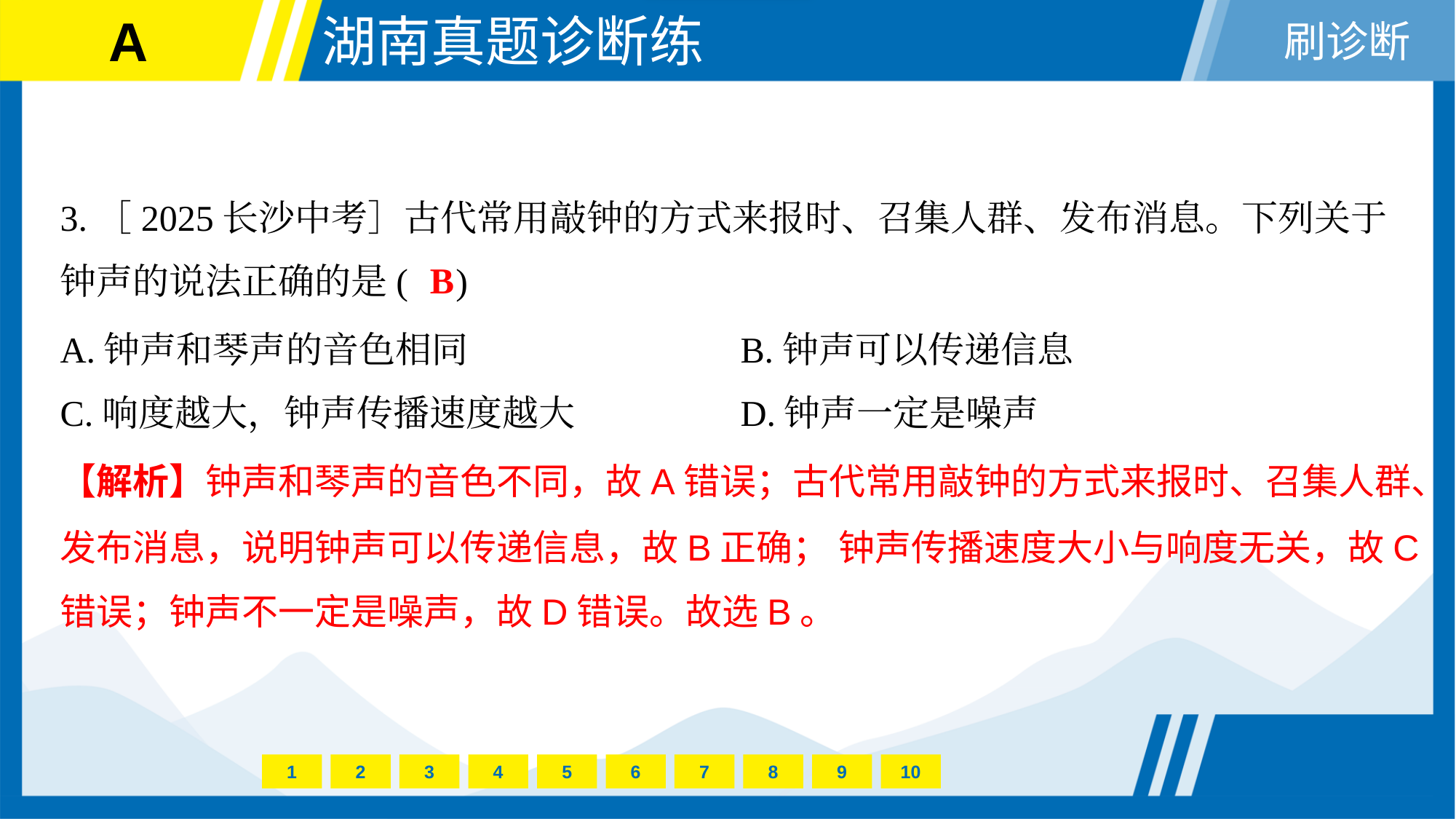

3.［2025长沙中考］古代常用敲钟的方式来报时、召集人群、发布消息。下列关于
钟声的说法正确的是(     )
B
A.钟声和琴声的音色相同	B.钟声可以传递信息
C.响度越大，钟声传播速度越大	D.钟声一定是噪声
【解析】钟声和琴声的音色不同，故A错误；古代常用敲钟的方式来报时、召集人群、
发布消息，说明钟声可以传递信息，故B正确； 钟声传播速度大小与响度无关，故C
错误；钟声不一定是噪声，故D错误。故选B。